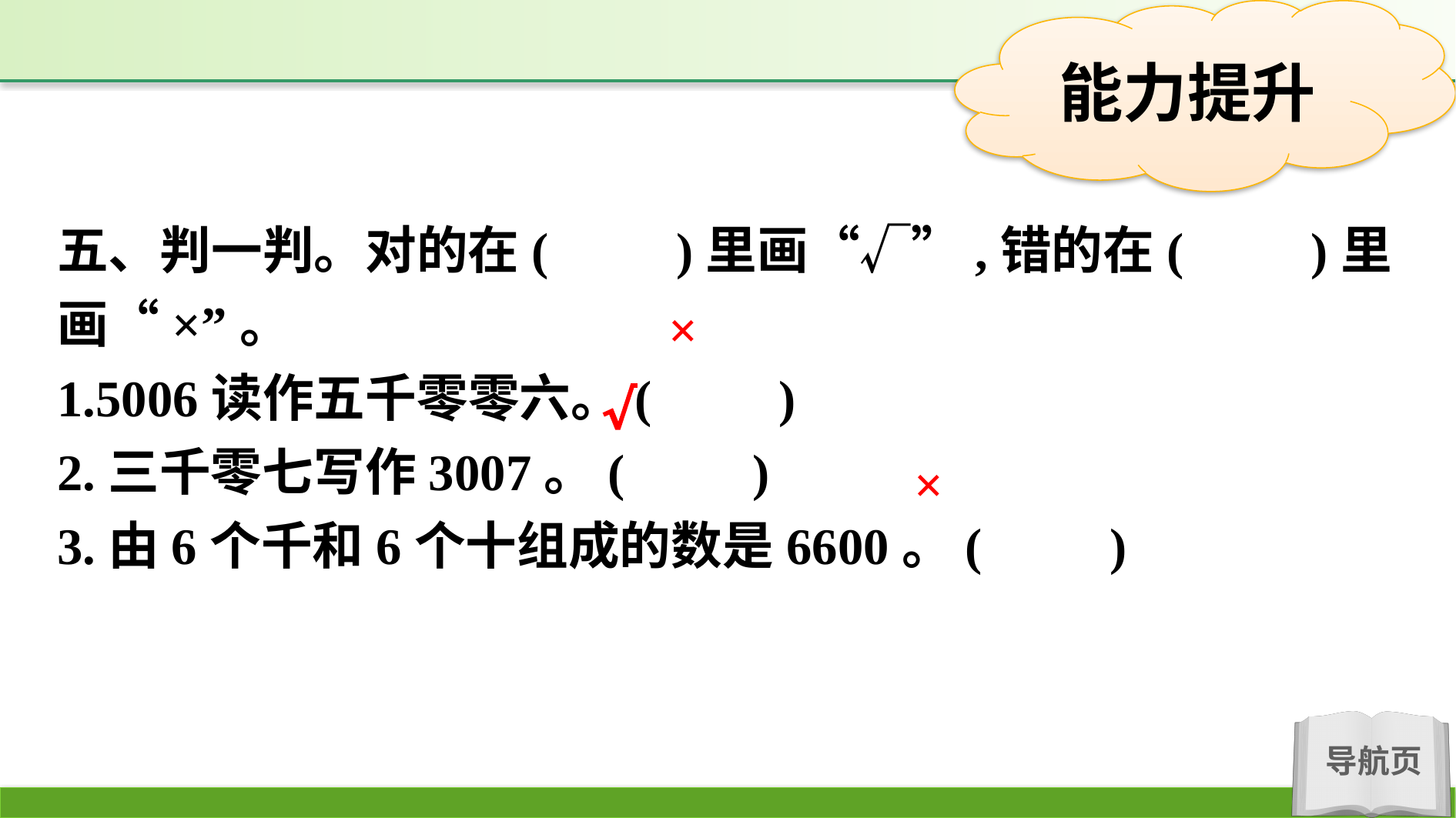

五、判一判。对的在(　　)里画“√”,错的在(　　)里画“×”。
1.5006读作五千零零六。(　　)
2.三千零七写作3007。(　　)
3.由6个千和6个十组成的数是6600。(　　)
×
√
×